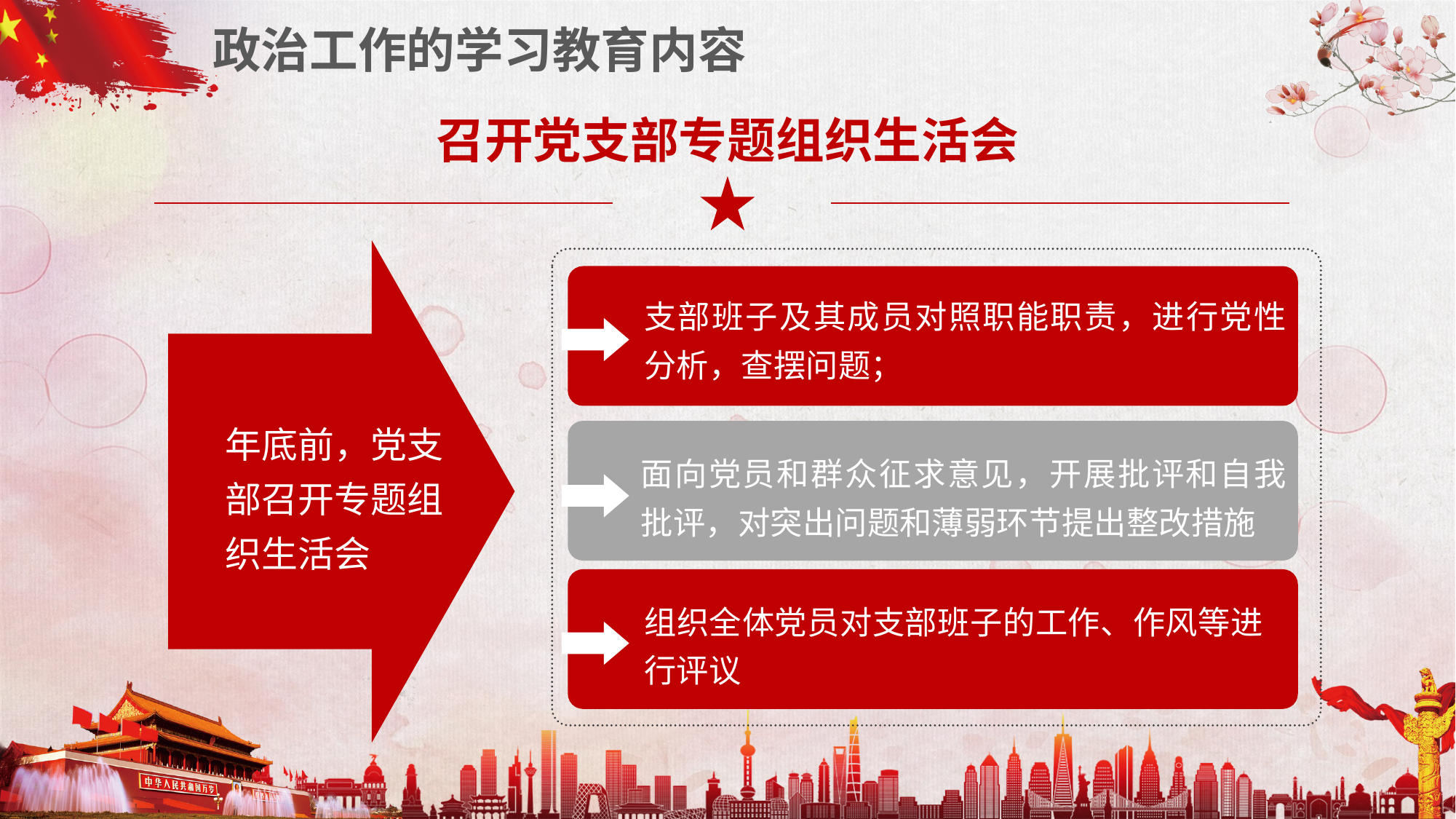

政治工作的学习教育内容
召开党支部专题组织生活会

年底前，党支部召开专题组织生活会

支部班子及其成员对照职能职责，进行党性分析，查摆问题；

面向党员和群众征求意见，开展批评和自我批评，对突出问题和薄弱环节提出整改措施

组织全体党员对支部班子的工作、作风等进行评议